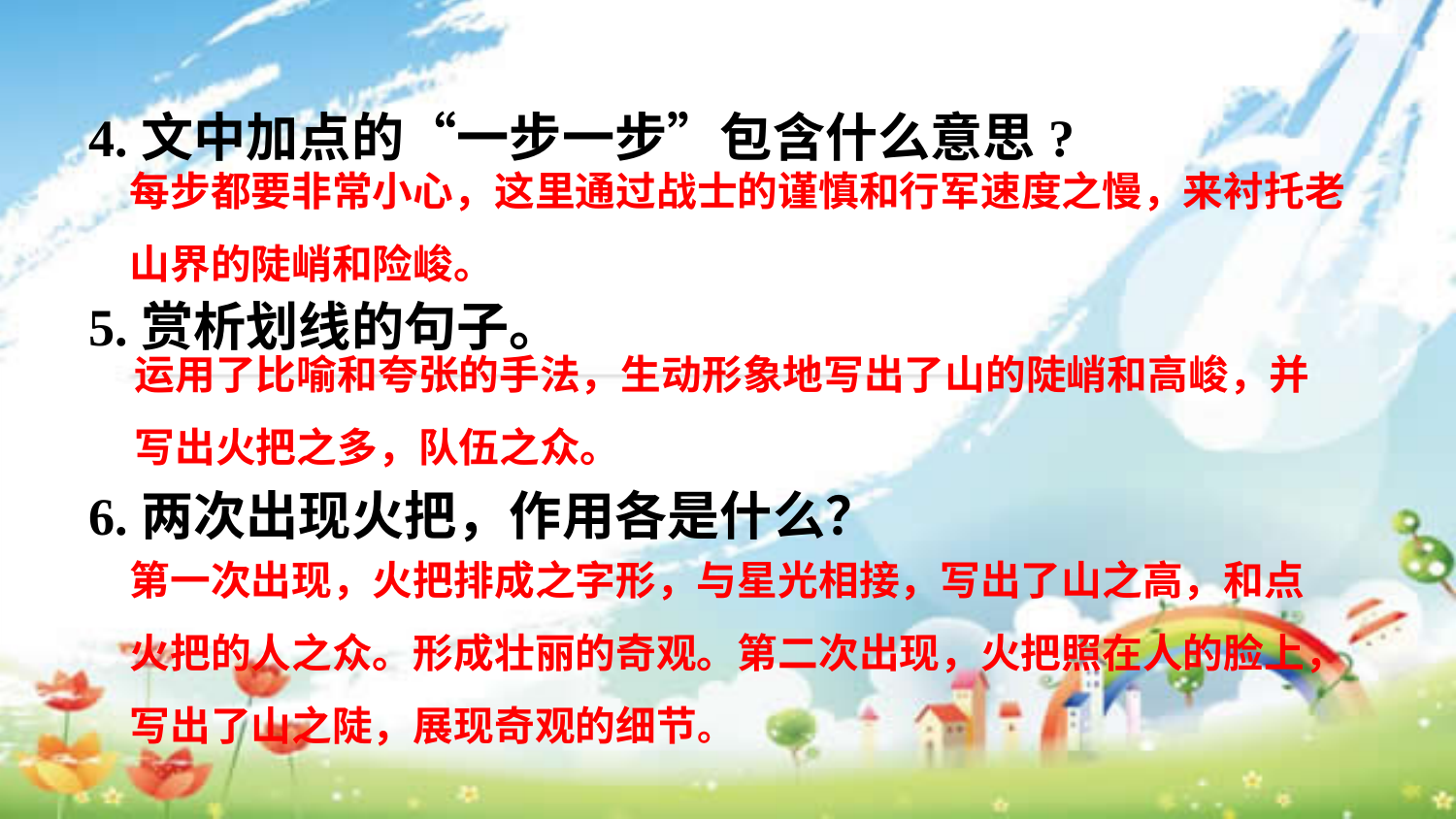

4.文中加点的“一步一步”包含什么意思?

5.赏析划线的句子。

6.两次出现火把，作用各是什么？
每步都要非常小心，这里通过战士的谨慎和行军速度之慢，来衬托老山界的陡峭和险峻。
运用了比喻和夸张的手法，生动形象地写出了山的陡峭和高峻，并写出火把之多，队伍之众。
第一次出现，火把排成之字形，与星光相接，写出了山之高，和点火把的人之众。形成壮丽的奇观。第二次出现，火把照在人的脸上，写出了山之陡，展现奇观的细节。